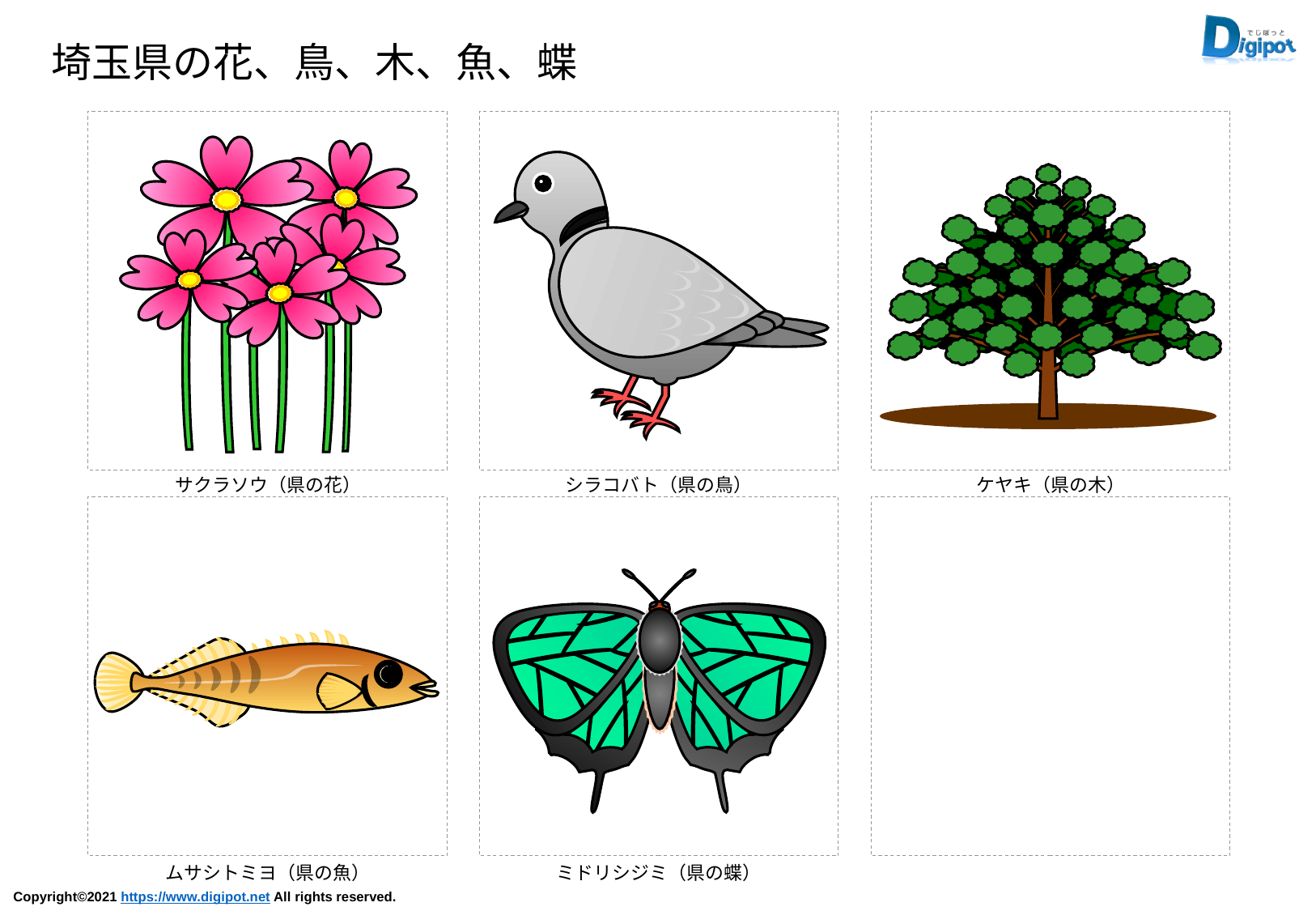

埼玉県の花、鳥、木、魚、蝶

サクラソウ（県の花）
シラコバト（県の鳥）
ケヤキ（県の木）

ムサシトミヨ（県の魚）
ミドリシジミ（県の蝶）